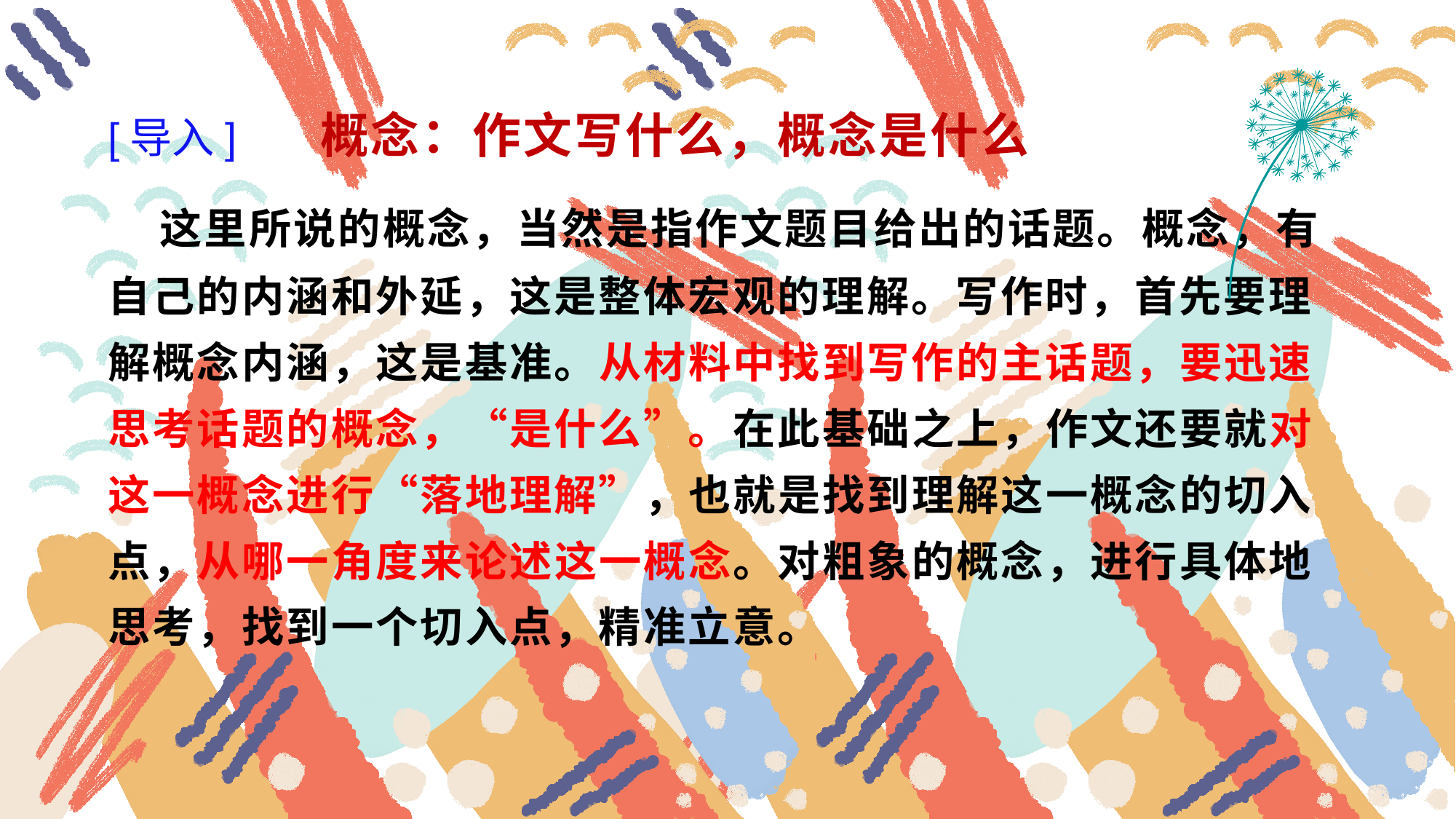

[导入]      概念：作文写什么，概念是什么
   这里所说的概念，当然是指作文题目给出的话题。概念，有自己的内涵和外延，这是整体宏观的理解。写作时，首先要理解概念内涵，这是基准。从材料中找到写作的主话题，要迅速思考话题的概念，“是什么”。在此基础之上，作文还要就对这一概念进行“落地理解”，也就是找到理解这一概念的切入点，从哪一角度来论述这一概念。对粗象的概念，进行具体地思考，找到一个切入点，精准立意。